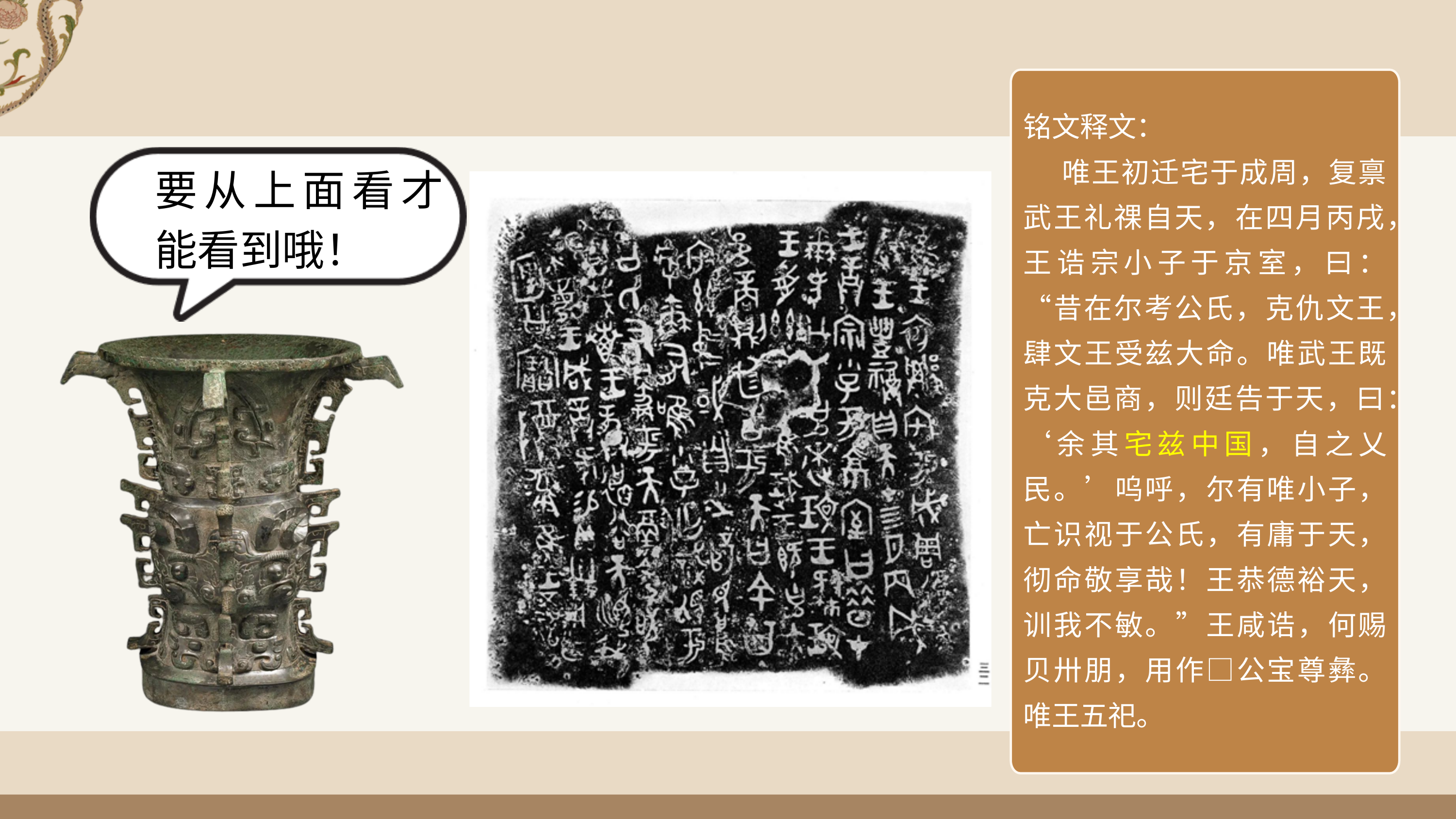

铭文释文：
    唯王初迁宅于成周，复禀武王礼祼自天，在四月丙戌，王诰宗小子于京室，曰：“昔在尔考公氏，克仇文王，肆文王受兹大命。唯武王既克大邑商，则廷告于天，曰：‘余其宅兹中国，自之乂民。’呜呼，尔有唯小子，亡识视于公氏，有庸于天，彻命敬享哉！王恭德裕天，训我不敏。”王咸诰，何赐贝卅朋，用作□公宝尊彝。唯王五祀。

要从上面看才能看到哦！